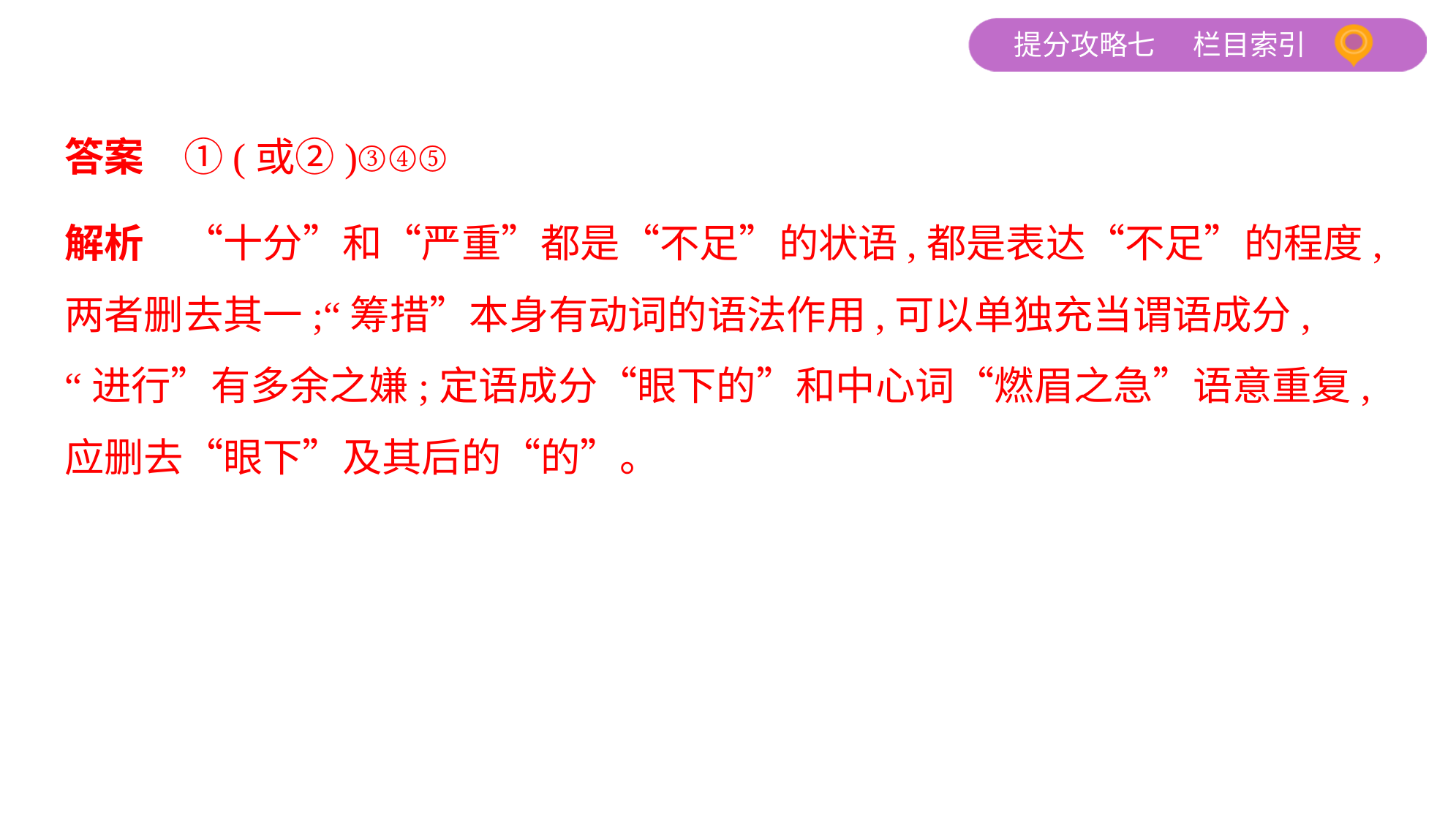

答案　①(或②)③④⑤
解析　“十分”和“严重”都是“不足”的状语,都是表达“不足”的程度,
两者删去其一;“筹措”本身有动词的语法作用,可以单独充当谓语成分,
“进行”有多余之嫌;定语成分“眼下的”和中心词“燃眉之急”语意重复,
应删去“眼下”及其后的“的”。